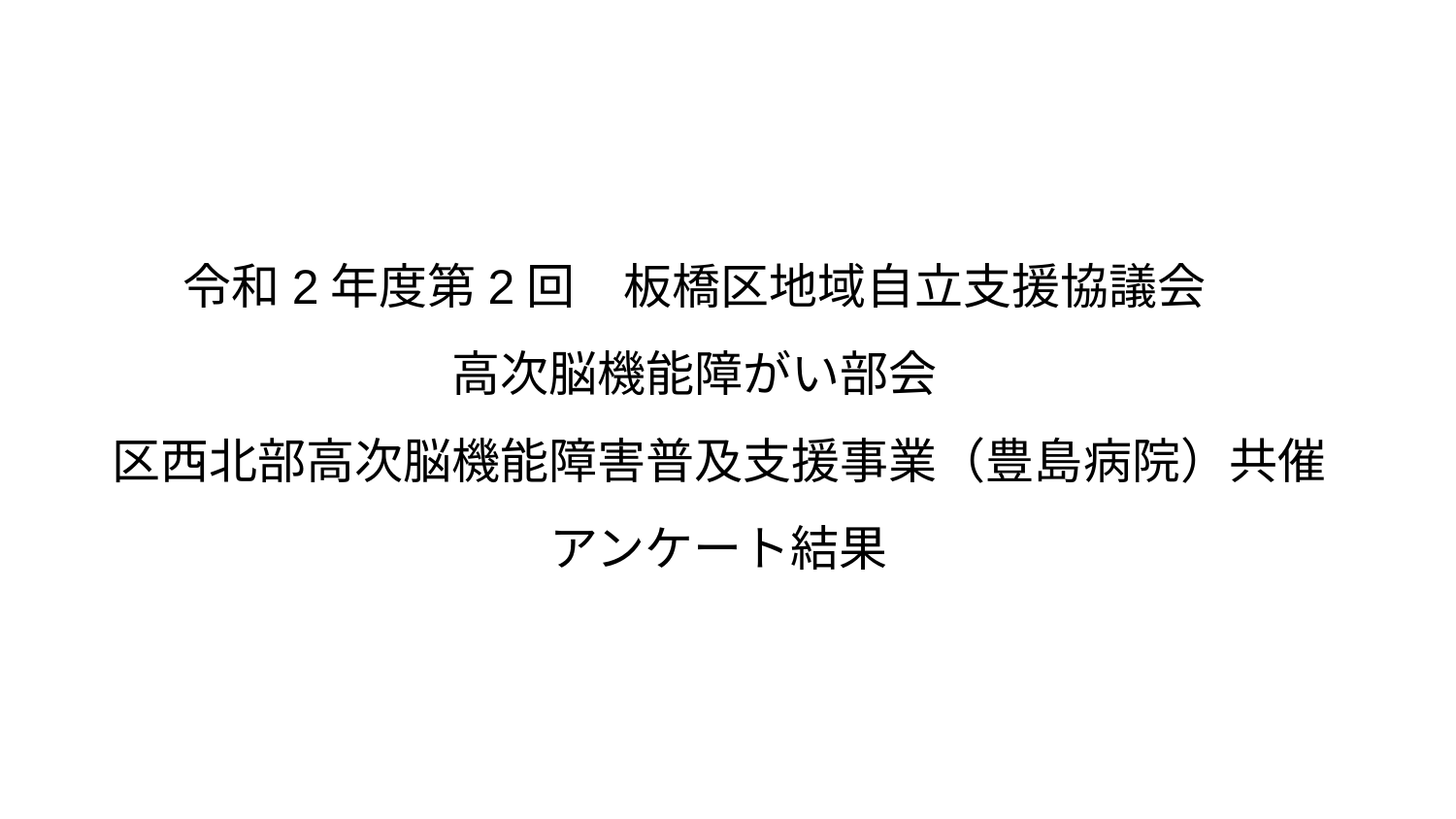

# 令和2年度第2回　板橋区地域自立支援協議会
高次脳機能障がい部会
区西北部高次脳機能障害普及支援事業（豊島病院）共催
アンケート結果